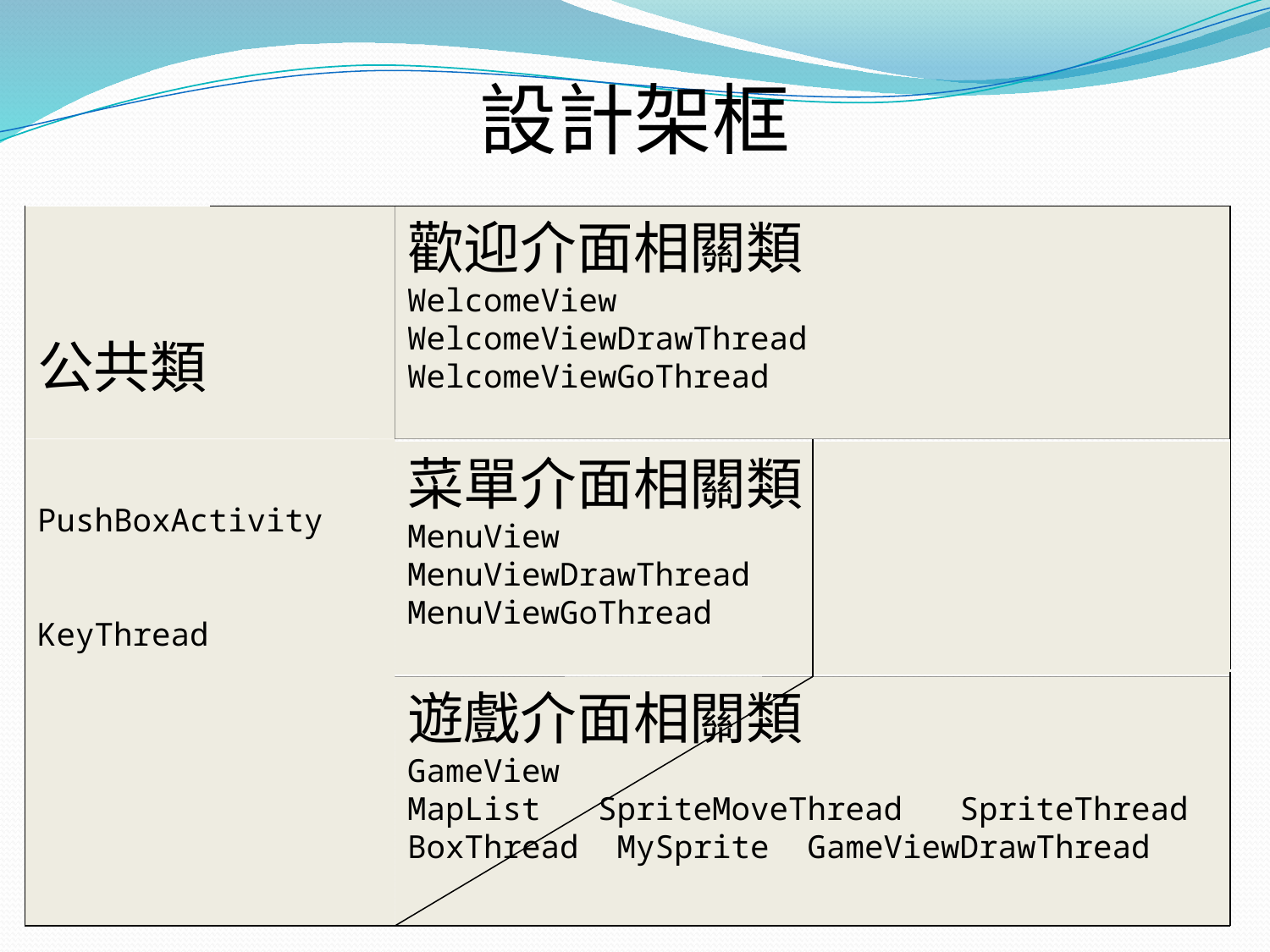

設計架框

公共類

PushBoxActivity

KeyThread

歡迎介面相關類
WelcomeView
WelcomeViewDrawThread
WelcomeViewGoThread

菜單介面相關類
MenuView
MenuViewDrawThread
MenuViewGoThread

遊戲介面相關類
GameView
MapList   SpriteMoveThread   SpriteThread BoxThread  MySprite  GameViewDrawThread